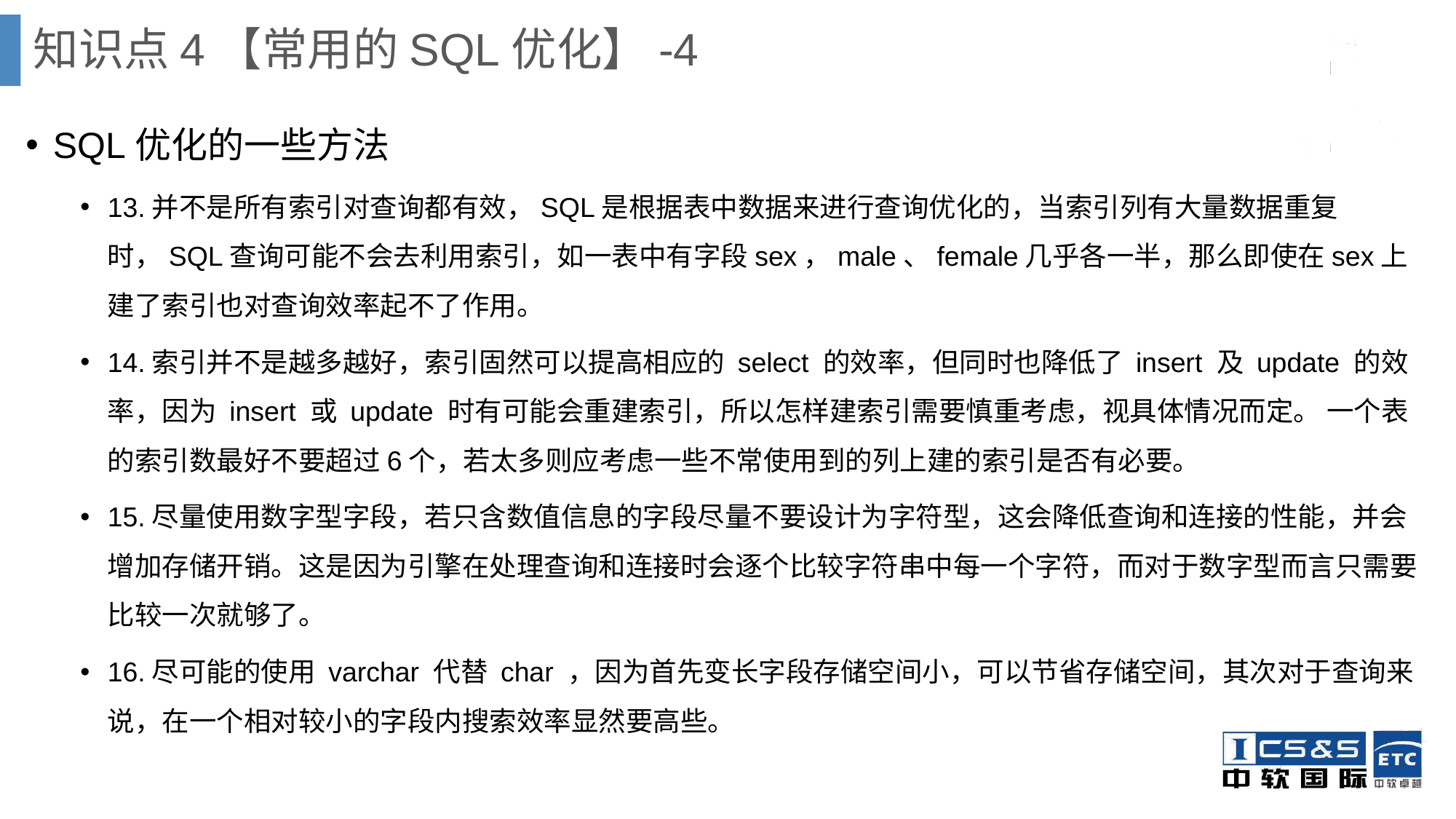

知识点4【常用的SQL优化】-4
SQL优化的一些方法
13.并不是所有索引对查询都有效，SQL是根据表中数据来进行查询优化的，当索引列有大量数据重复时，SQL查询可能不会去利用索引，如一表中有字段sex，male、female几乎各一半，那么即使在sex上建了索引也对查询效率起不了作用。
14.索引并不是越多越好，索引固然可以提高相应的 select 的效率，但同时也降低了 insert 及 update 的效率，因为 insert 或 update 时有可能会重建索引，所以怎样建索引需要慎重考虑，视具体情况而定。 一个表的索引数最好不要超过6个，若太多则应考虑一些不常使用到的列上建的索引是否有必要。
15.尽量使用数字型字段，若只含数值信息的字段尽量不要设计为字符型，这会降低查询和连接的性能，并会增加存储开销。这是因为引擎在处理查询和连接时会逐个比较字符串中每一个字符，而对于数字型而言只需要比较一次就够了。
16.尽可能的使用 varchar 代替 char ，因为首先变长字段存储空间小，可以节省存储空间，其次对于查询来说，在一个相对较小的字段内搜索效率显然要高些。